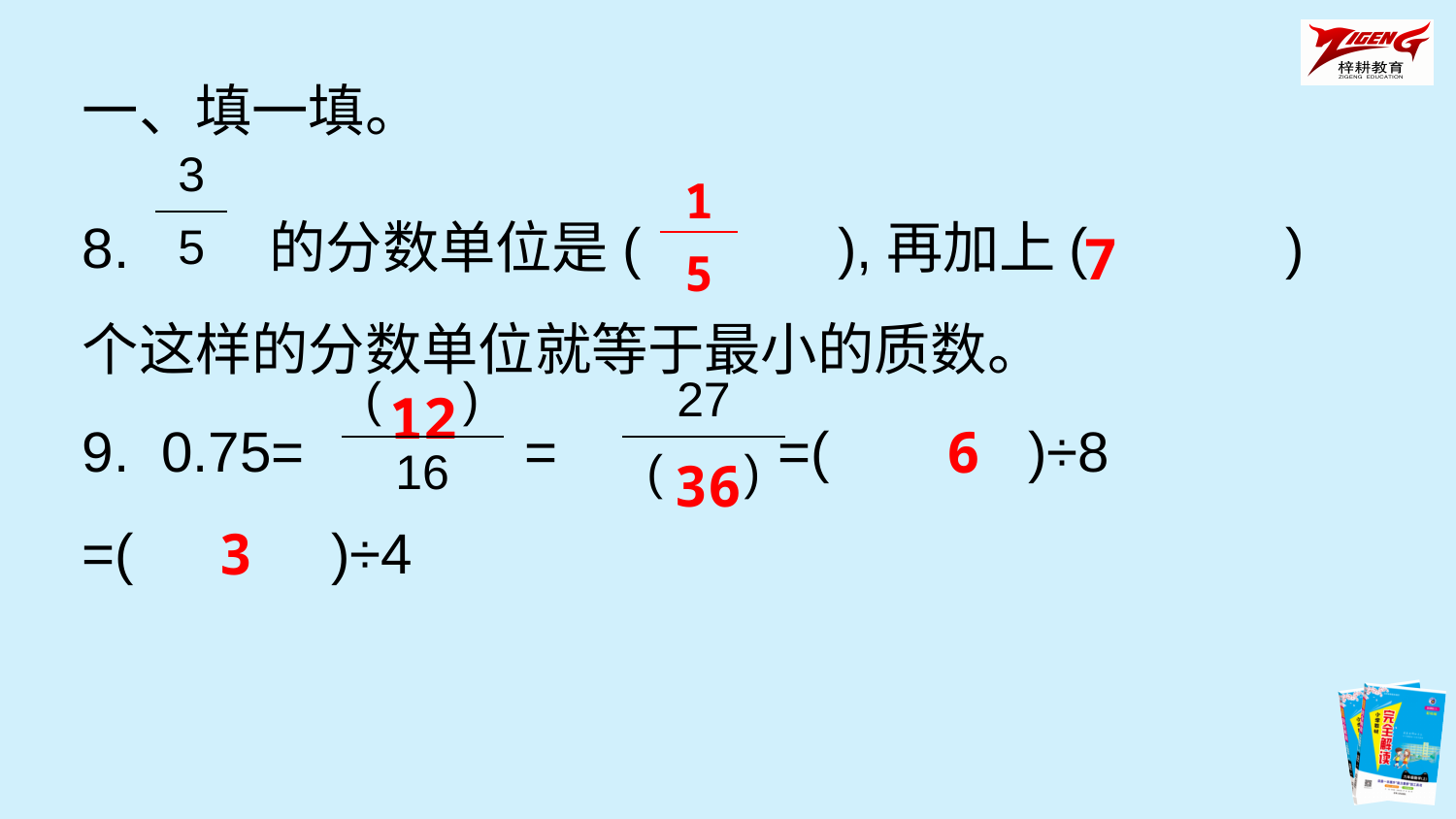

一、填一填。
| 3 |
| --- |
| 5 |
| 1 |
| --- |
| 5 |
8.        的分数单位是(　　　),再加上(　　　)个这样的分数单位就等于最小的质数。
9.  0.75=              =              =(　　　)÷8
=(　　　)÷4
7
12
| ( ) |
| --- |
| 16 |
| 27 |
| --- |
| ( ) |
6
36
3